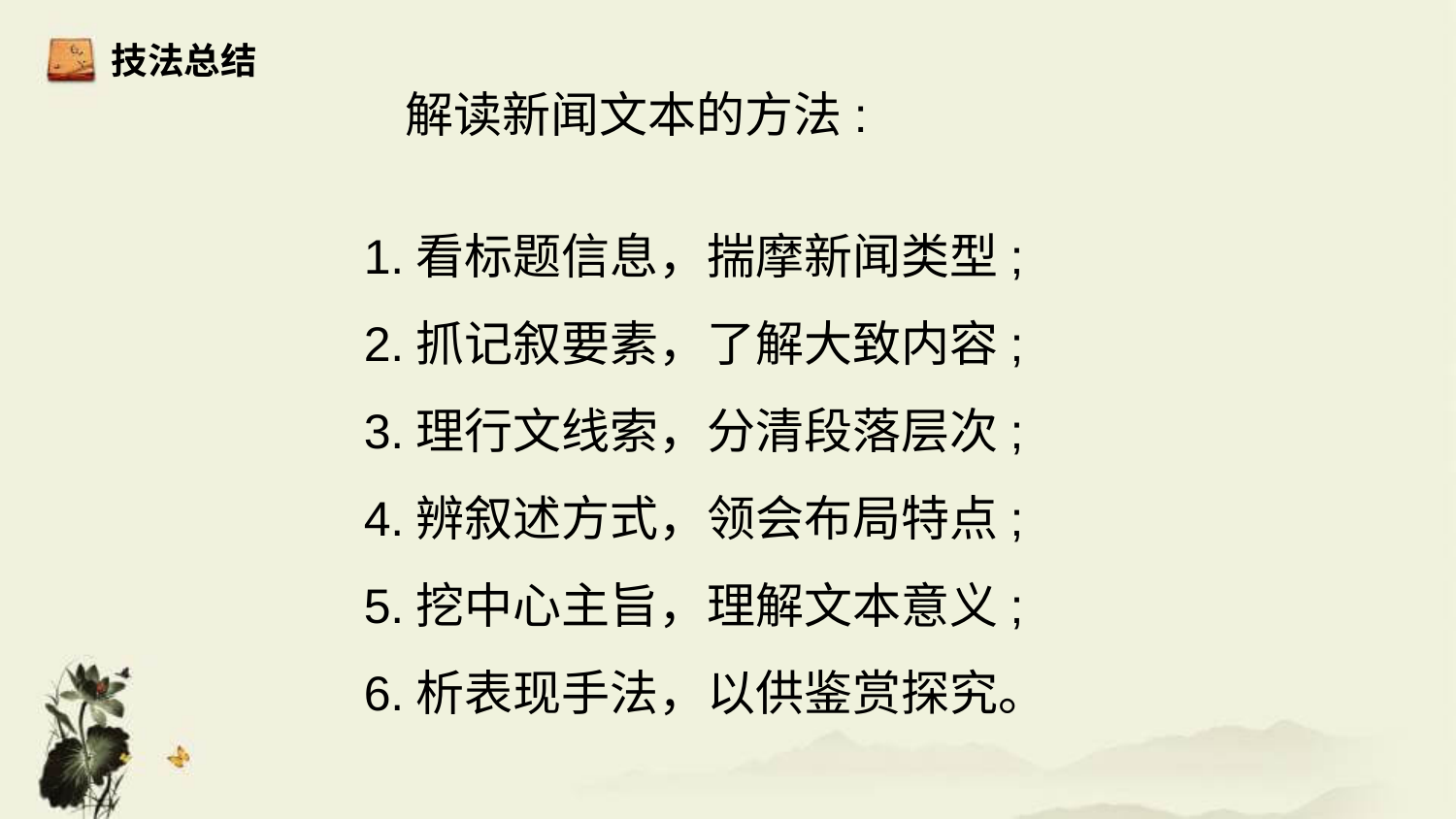

# 技法总结
解读新闻文本的方法:

1.看标题信息，揣摩新闻类型;
2.抓记叙要素，了解大致内容;
3.理行文线索，分清段落层次;
4.辨叙述方式，领会布局特点;
5.挖中心主旨，理解文本意义;
6.析表现手法，以供鉴赏探究。